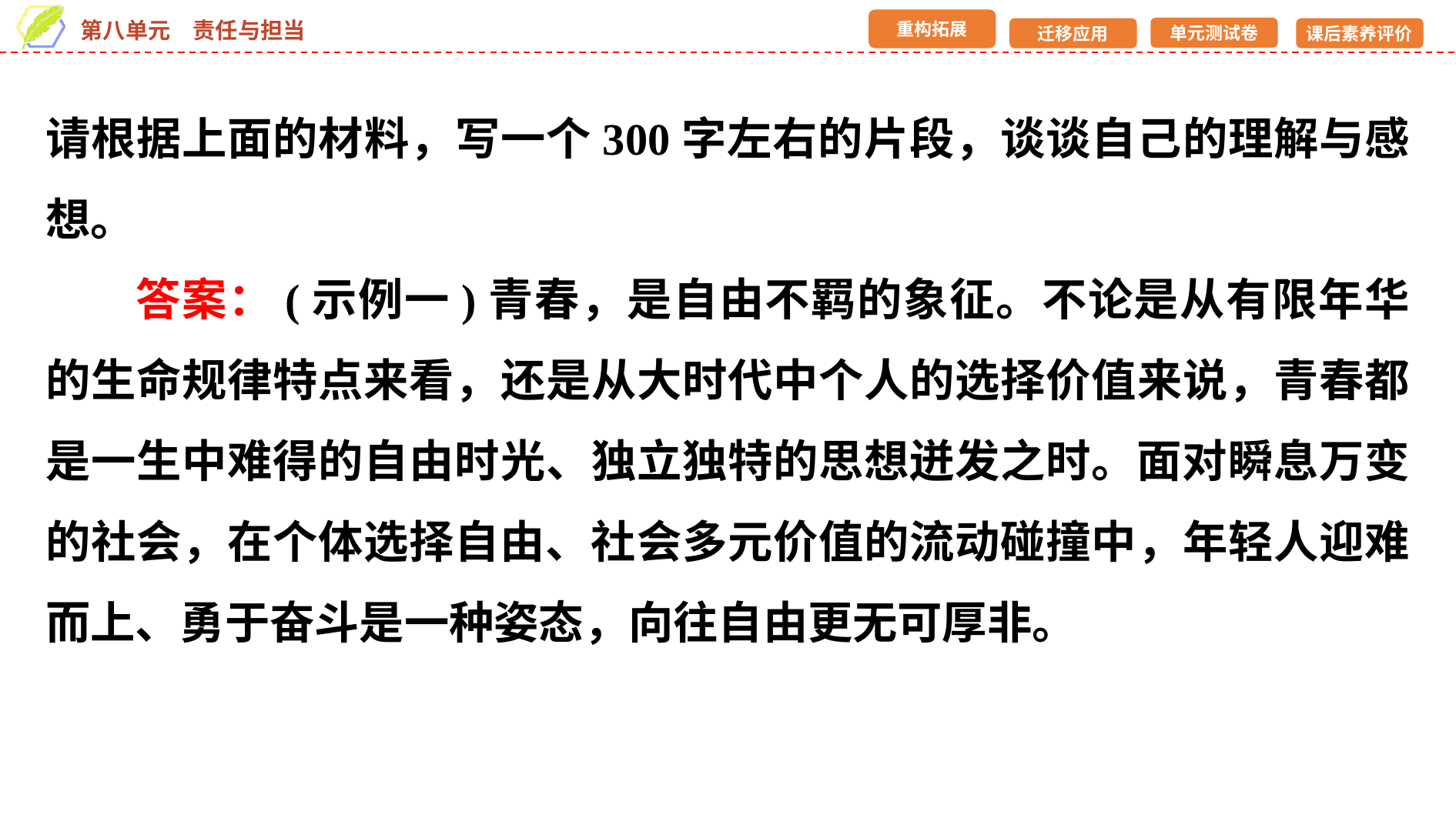

请根据上面的材料，写一个300字左右的片段，谈谈自己的理解与感想。
答案：(示例一)青春，是自由不羁的象征。不论是从有限年华的生命规律特点来看，还是从大时代中个人的选择价值来说，青春都是一生中难得的自由时光、独立独特的思想迸发之时。面对瞬息万变的社会，在个体选择自由、社会多元价值的流动碰撞中，年轻人迎难而上、勇于奋斗是一种姿态，向往自由更无可厚非。